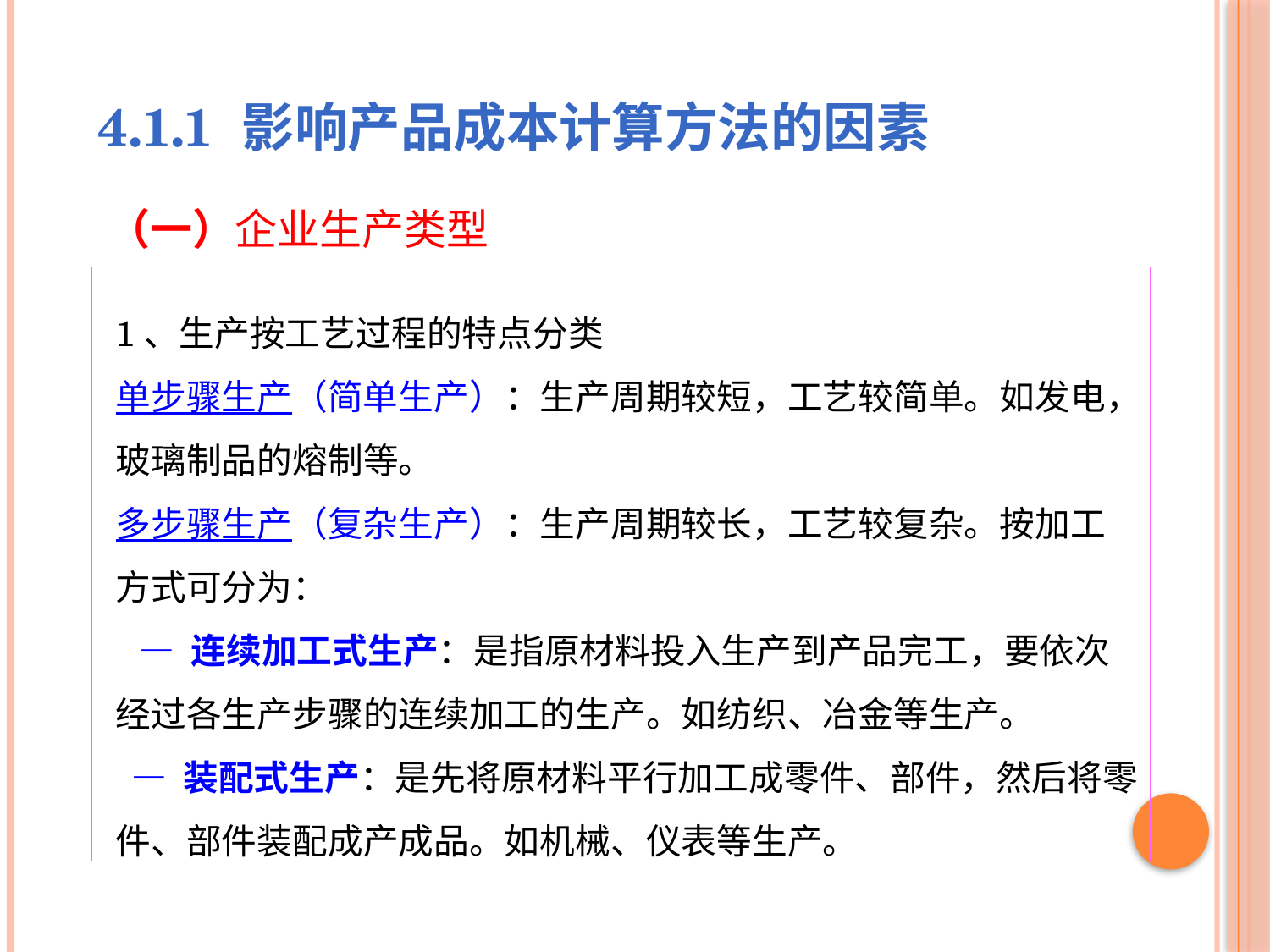

4.1.1 影响产品成本计算方法的因素
（一）企业生产类型

1、生产按工艺过程的特点分类
单步骤生产（简单生产）：生产周期较短，工艺较简单。如发电，玻璃制品的熔制等。
多步骤生产（复杂生产）：生产周期较长，工艺较复杂。按加工方式可分为：
   — 连续加工式生产：是指原材料投入生产到产品完工，要依次经过各生产步骤的连续加工的生产。如纺织、冶金等生产。
  — 装配式生产：是先将原材料平行加工成零件、部件，然后将零件、部件装配成产成品。如机械、仪表等生产。